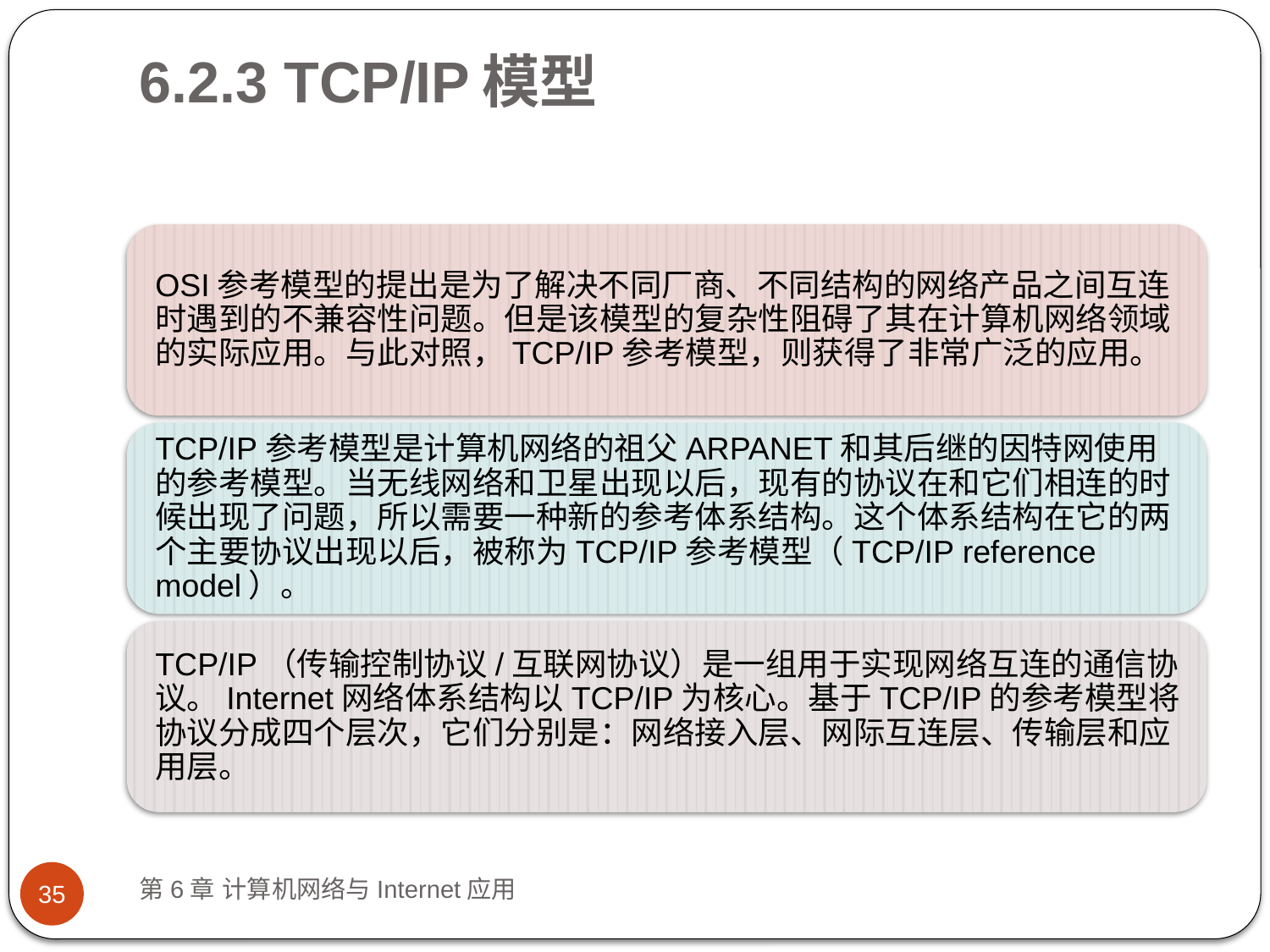

# 6.2.3 TCP/IP模型
OSI参考模型的提出是为了解决不同厂商、不同结构的网络产品之间互连时遇到的不兼容性问题。但是该模型的复杂性阻碍了其在计算机网络领域的实际应用。与此对照，TCP/IP参考模型，则获得了非常广泛的应用。
TCP/IP参考模型是计算机网络的祖父ARPANET和其后继的因特网使用的参考模型。当无线网络和卫星出现以后，现有的协议在和它们相连的时候出现了问题，所以需要一种新的参考体系结构。这个体系结构在它的两个主要协议出现以后，被称为TCP/IP参考模型（TCP/IP reference model）。
TCP/IP（传输控制协议/互联网协议）是一组用于实现网络互连的通信协议。Internet网络体系结构以TCP/IP为核心。基于TCP/IP的参考模型将协议分成四个层次，它们分别是：网络接入层、网际互连层、传输层和应用层。
第6章 计算机网络与Internet应用
35